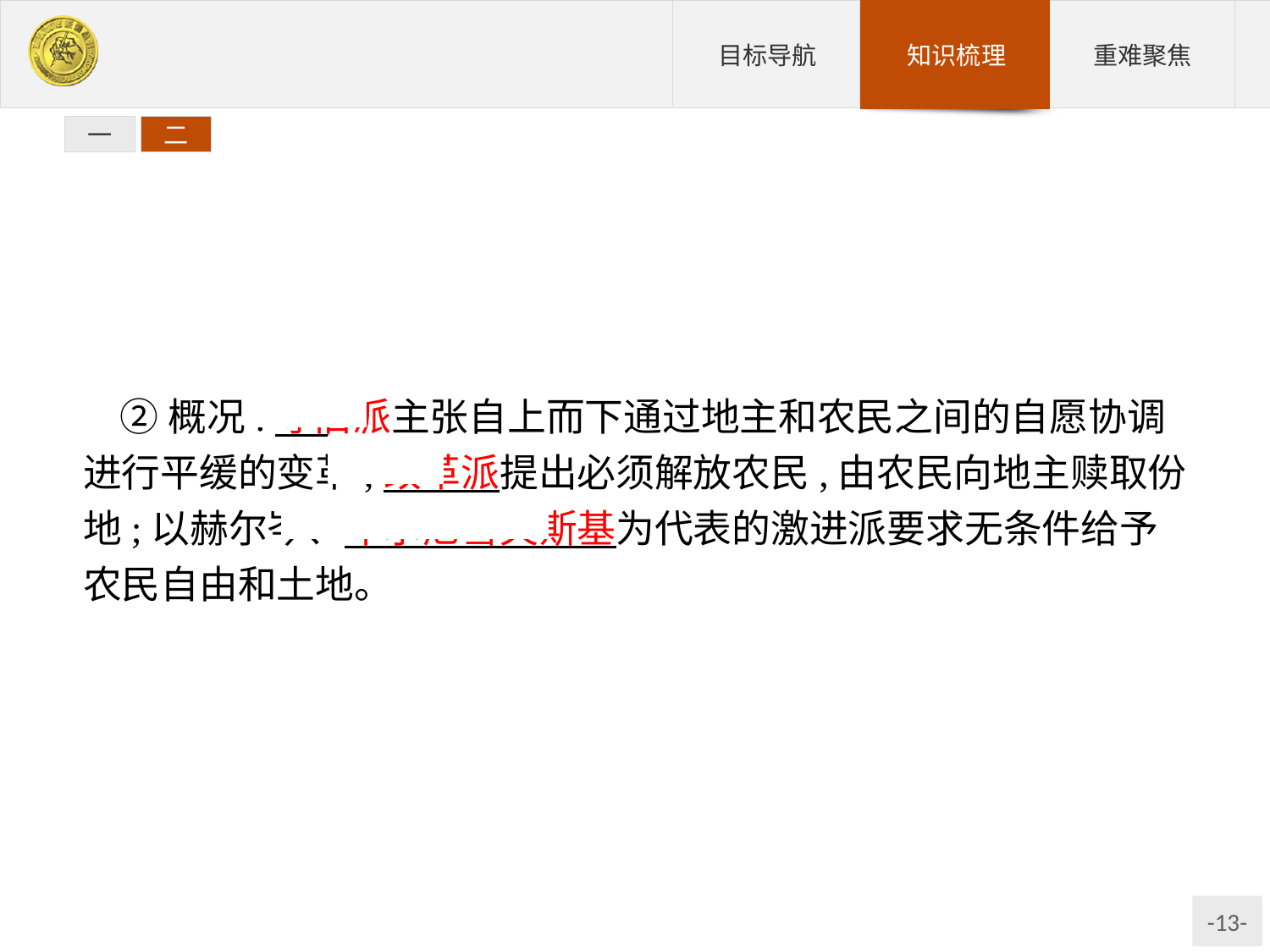

一
二
②概况:守旧派主张自上而下通过地主和农民之间的自愿协调进行平缓的变革;改革派提出必须解放农民,由农民向地主赎取份地;以赫尔岑、车尔尼雪夫斯基为代表的激进派要求无条件给予农民自由和土地。